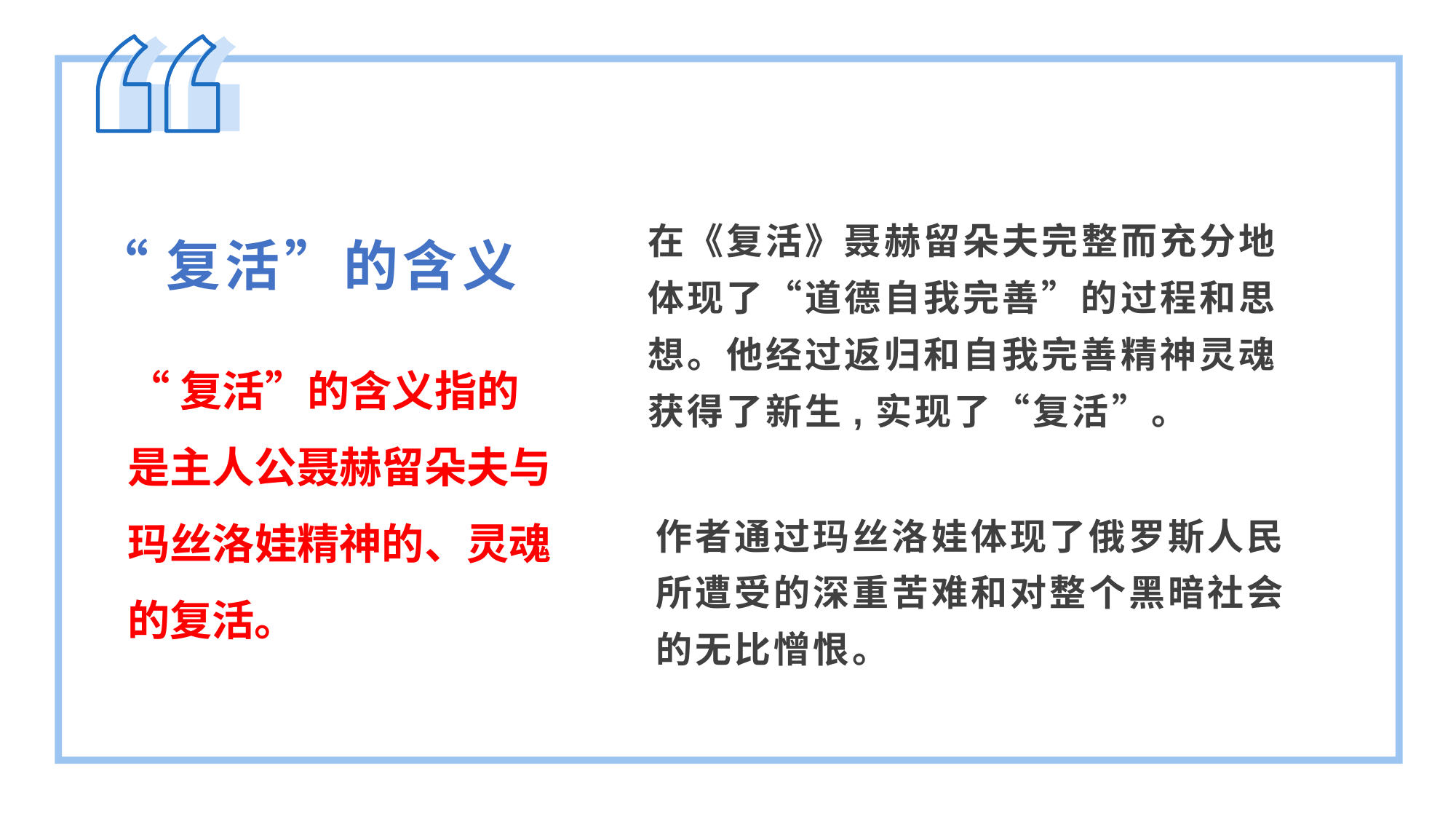

在《复活》聂赫留朵夫完整而充分地体现了“道德自我完善”的过程和思想。他经过返归和自我完善精神灵魂获得了新生,实现了“复活”。
“复活”的含义
“复活”的含义指的是主人公聂赫留朵夫与玛丝洛娃精神的、灵魂的复活。
作者通过玛丝洛娃体现了俄罗斯人民所遭受的深重苦难和对整个黑暗社会的无比憎恨。